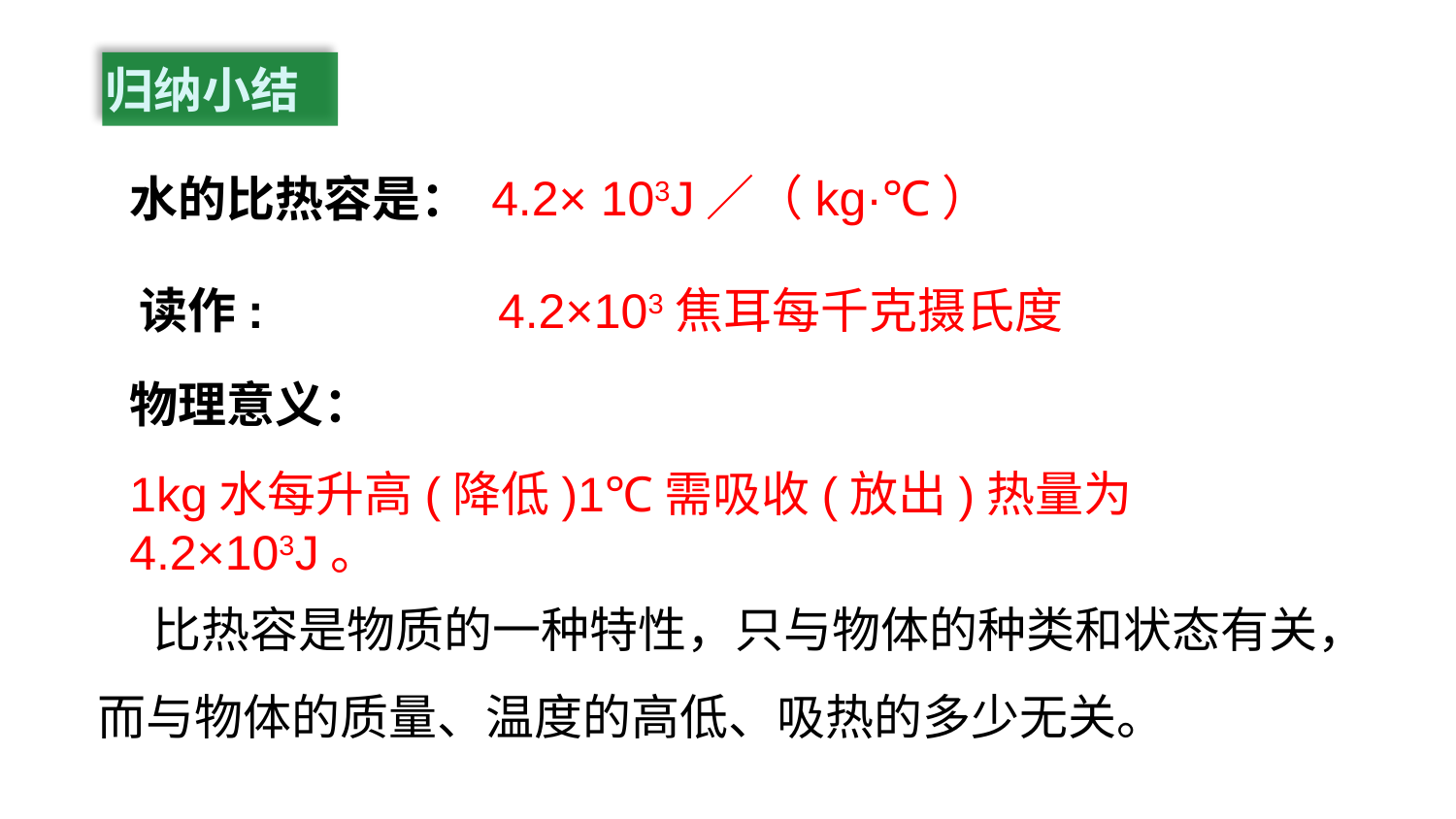

归纳小结

4.2× 103J／（kg·℃）
水的比热容是：
4.2×103焦耳每千克摄氏度
读作:
物理意义：
1kg水每升高(降低)1℃需吸收(放出)热量为4.2×103J。
    比热容是物质的一种特性，只与物体的种类和状态有关，而与物体的质量、温度的高低、吸热的多少无关。